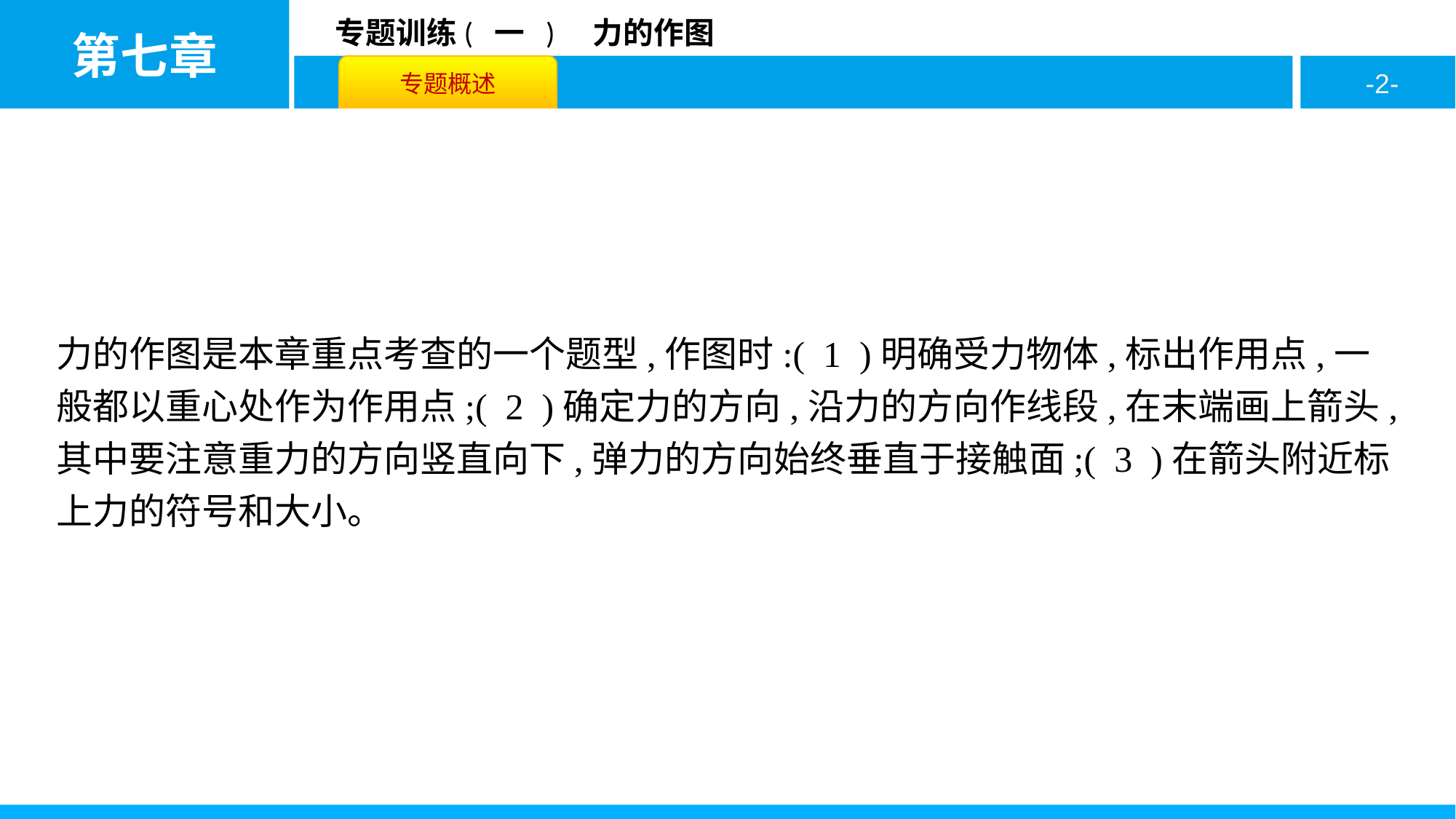

力的作图是本章重点考查的一个题型,作图时:(  1  )明确受力物体,标出作用点,一般都以重心处作为作用点;(  2  )确定力的方向,沿力的方向作线段,在末端画上箭头,其中要注意重力的方向竖直向下,弹力的方向始终垂直于接触面;(  3  )在箭头附近标上力的符号和大小。